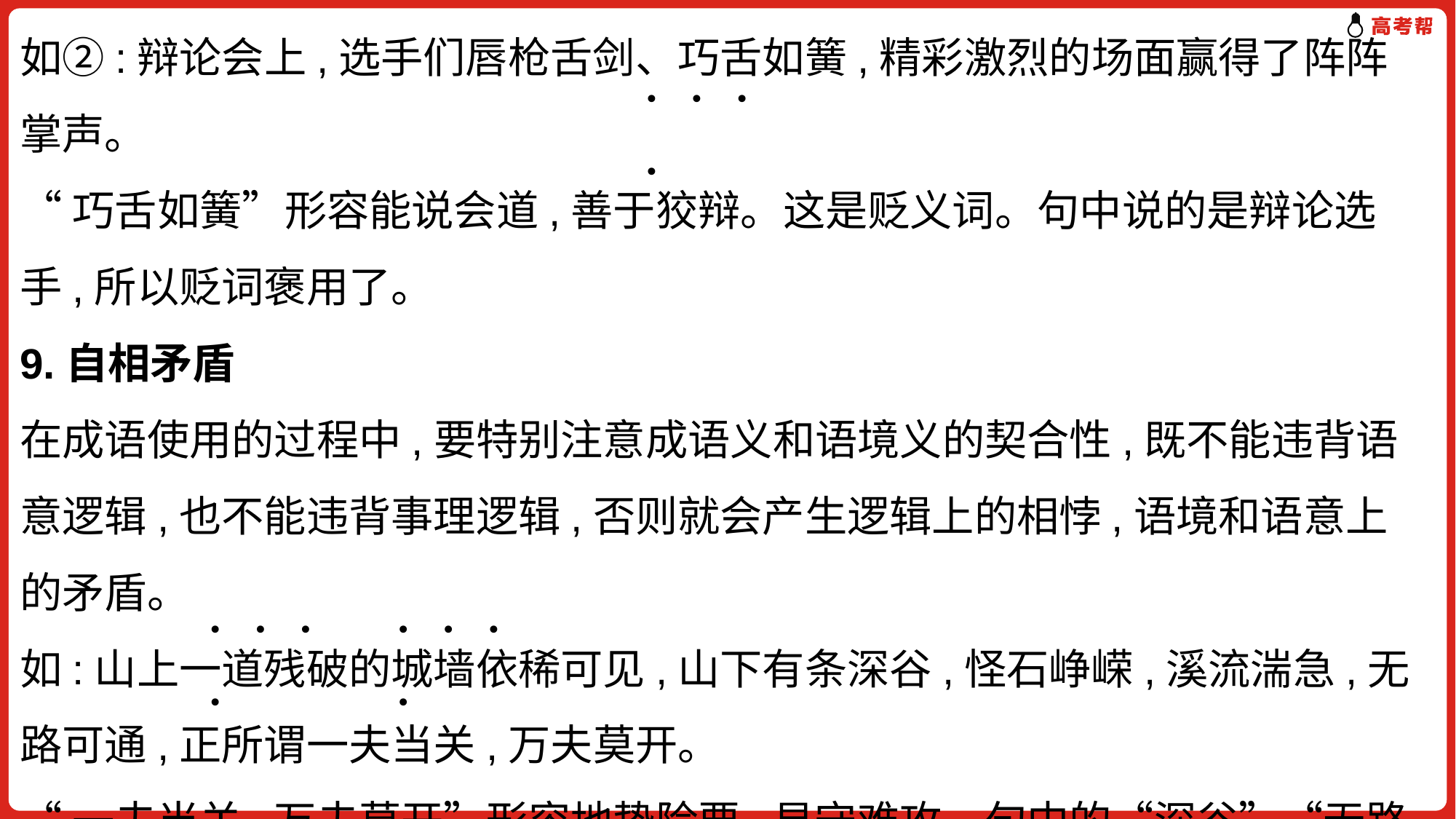

如②:辩论会上,选手们唇枪舌剑、巧舌如簧,精彩激烈的场面赢得了阵阵掌声。
“巧舌如簧”形容能说会道,善于狡辩。这是贬义词。句中说的是辩论选手,所以贬词褒用了。
9.自相矛盾
在成语使用的过程中,要特别注意成语义和语境义的契合性,既不能违背语意逻辑,也不能违背事理逻辑,否则就会产生逻辑上的相悖,语境和语意上的矛盾。
如:山上一道残破的城墙依稀可见,山下有条深谷,怪石峥嵘,溪流湍急,无路可通,正所谓一夫当关,万夫莫开。
“一夫当关,万夫莫开”形容地势险要,易守难攻。句中的“深谷”“无路可通”,既不是“要冲”,也不涉及“攻守”。
.  .  .  .
.  .  .  .
.  .  .  .